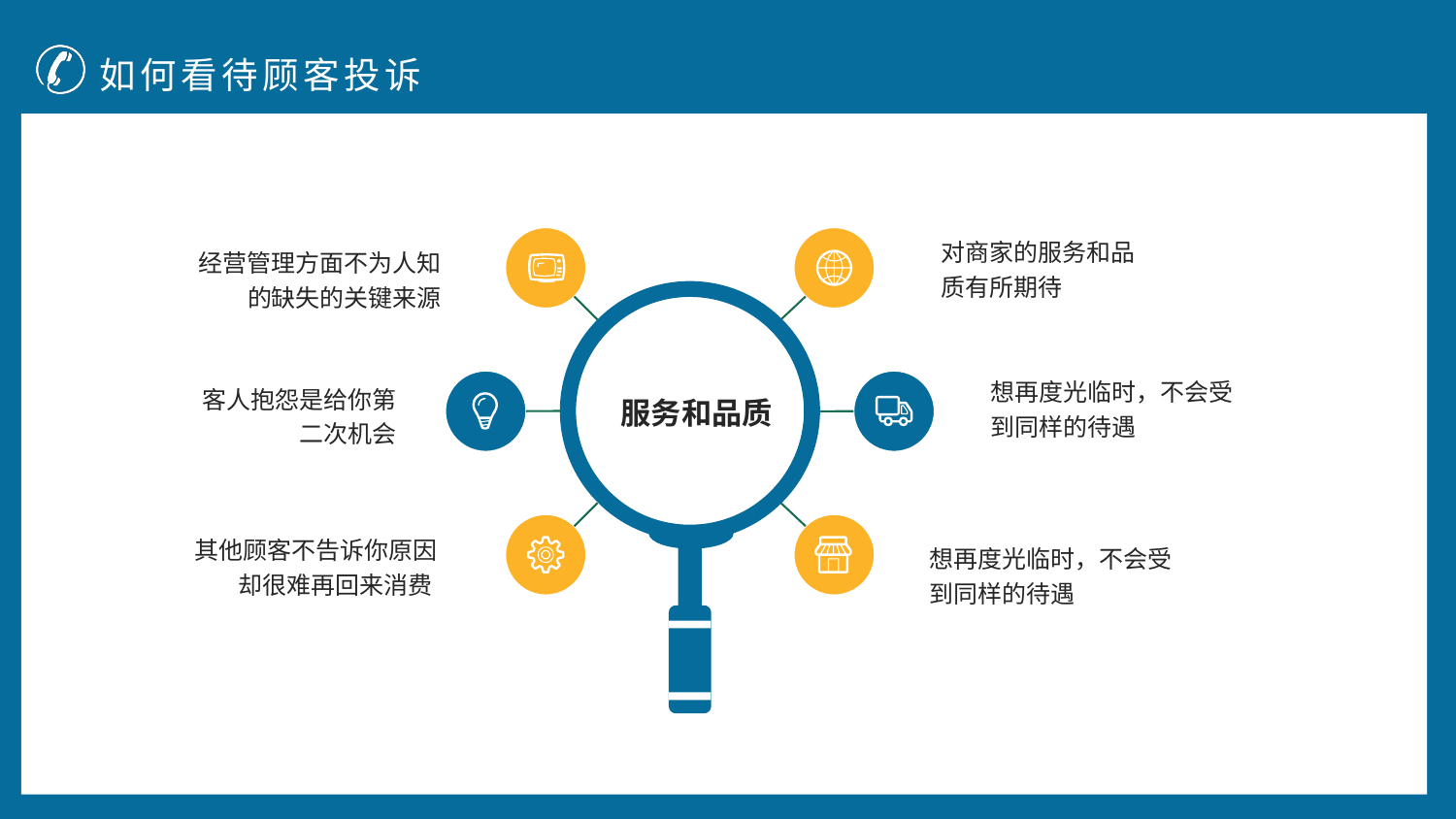

如何看待顾客投诉

服务和品质

对商家的服务和品质有所期待
经营管理方面不为人知的缺失的关键来源
想再度光临时，不会受到同样的待遇
客人抱怨是给你第二次机会
其他顾客不告诉你原因却很难再回来消费
想再度光临时，不会受到同样的待遇